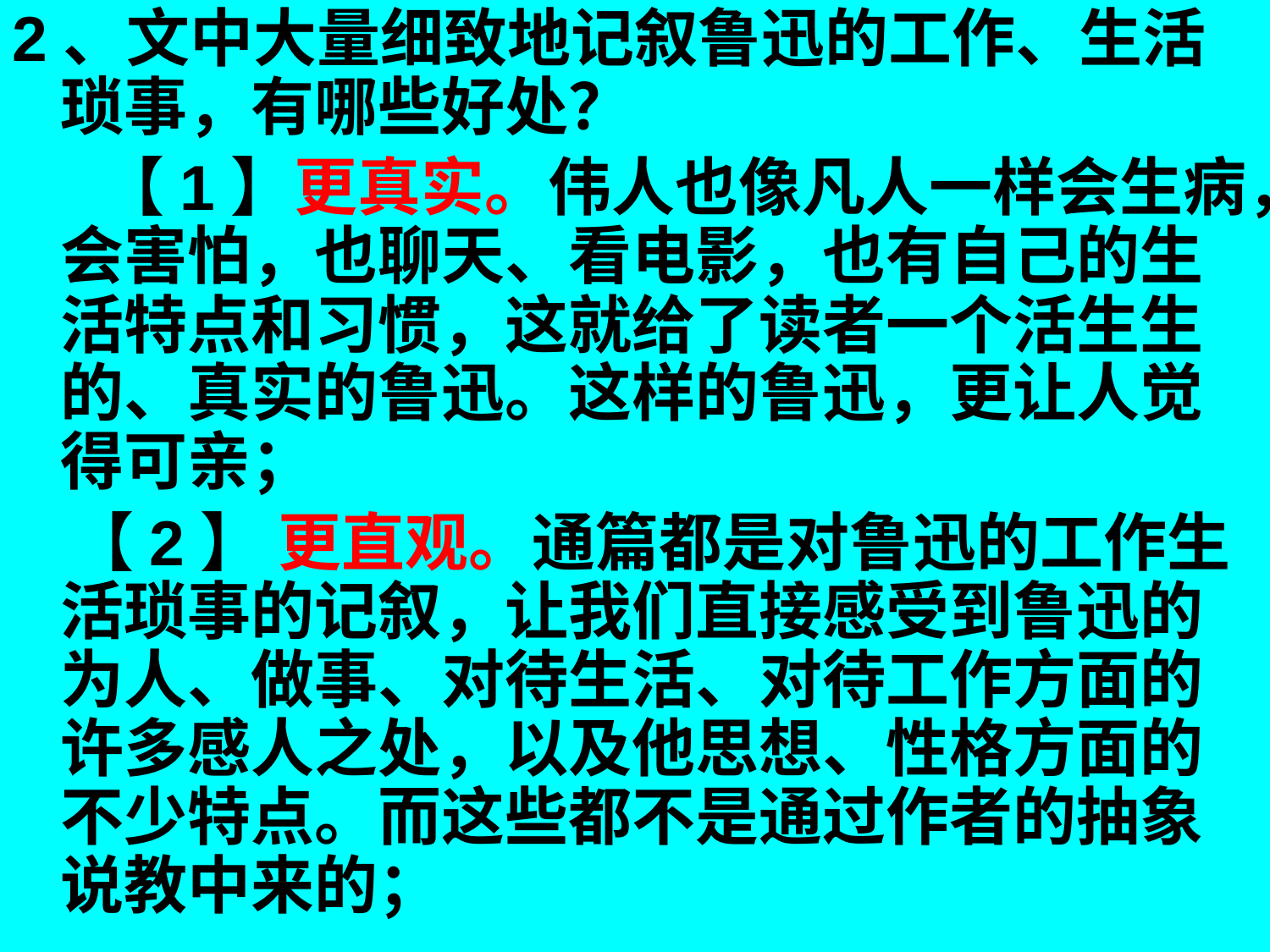

2、文中大量细致地记叙鲁迅的工作、生活琐事，有哪些好处？
       【1】更真实。伟人也像凡人一样会生病，会害怕，也聊天、看电影，也有自己的生活特点和习惯，这就给了读者一个活生生的、真实的鲁迅。这样的鲁迅，更让人觉得可亲；
   【2】 更直观。通篇都是对鲁迅的工作生活琐事的记叙，让我们直接感受到鲁迅的为人、做事、对待生活、对待工作方面的许多感人之处，以及他思想、性格方面的不少特点。而这些都不是通过作者的抽象说教中来的；
#